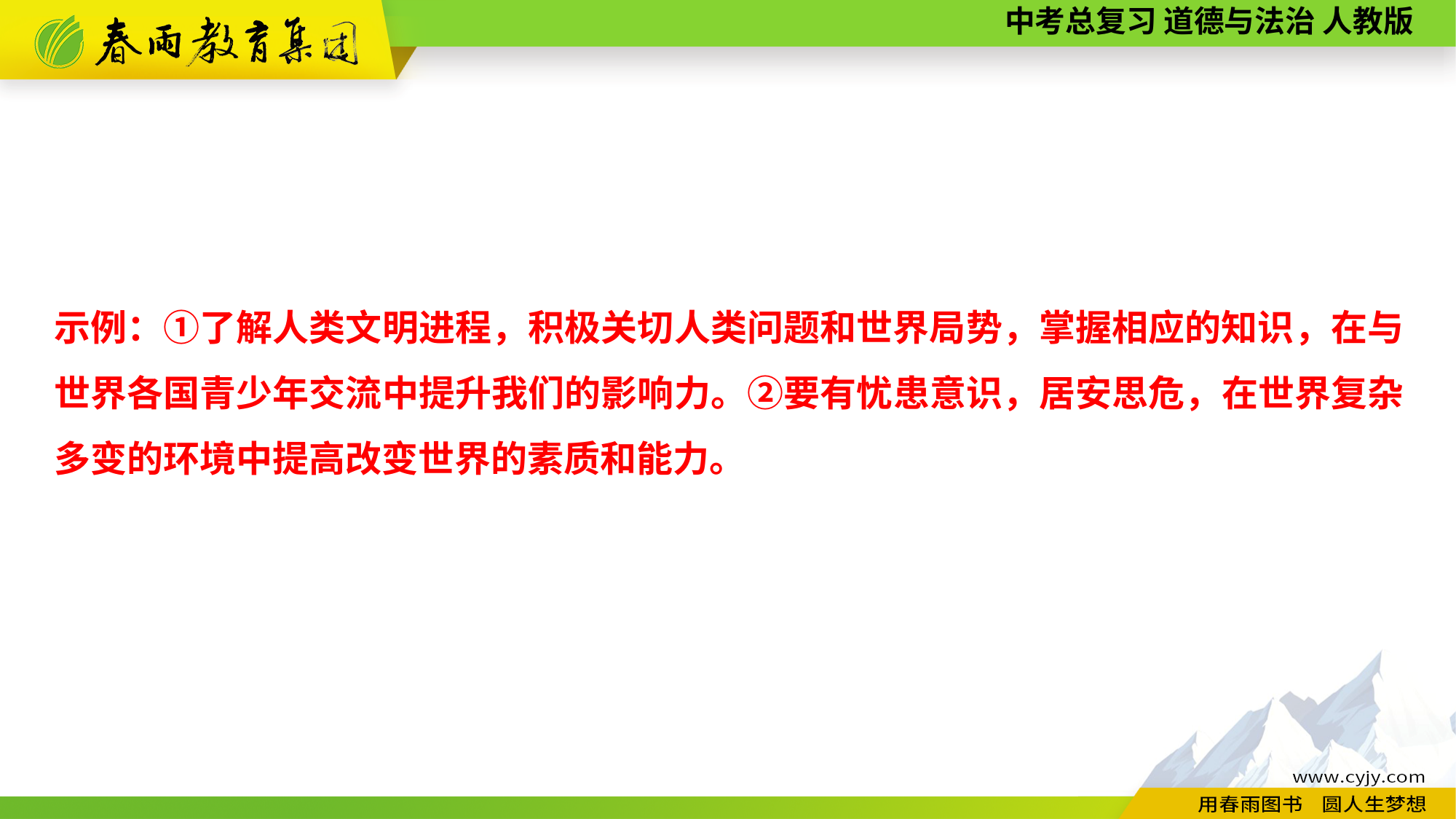

示例：①了解人类文明进程，积极关切人类问题和世界局势，掌握相应的知识，在与世界各国青少年交流中提升我们的影响力。②要有忧患意识，居安思危，在世界复杂多变的环境中提高改变世界的素质和能力。